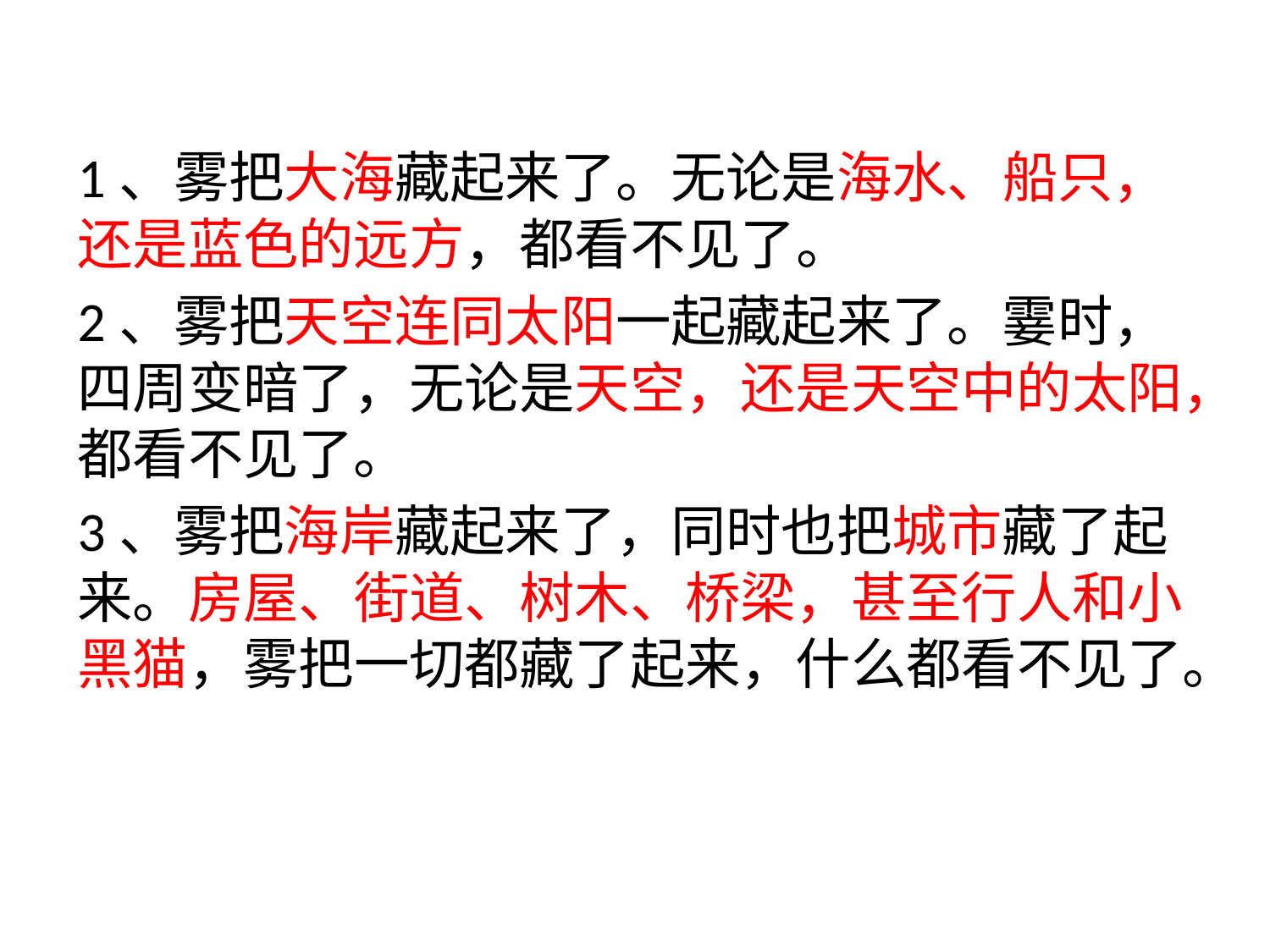

1、雾把大海藏起来了。无论是海水、船只，还是蓝色的远方，都看不见了。
2、雾把天空连同太阳一起藏起来了。霎时，四周变暗了，无论是天空，还是天空中的太阳，都看不见了。
3、雾把海岸藏起来了，同时也把城市藏了起来。房屋、街道、树木、桥梁，甚至行人和小黑猫，雾把一切都藏了起来，什么都看不见了。